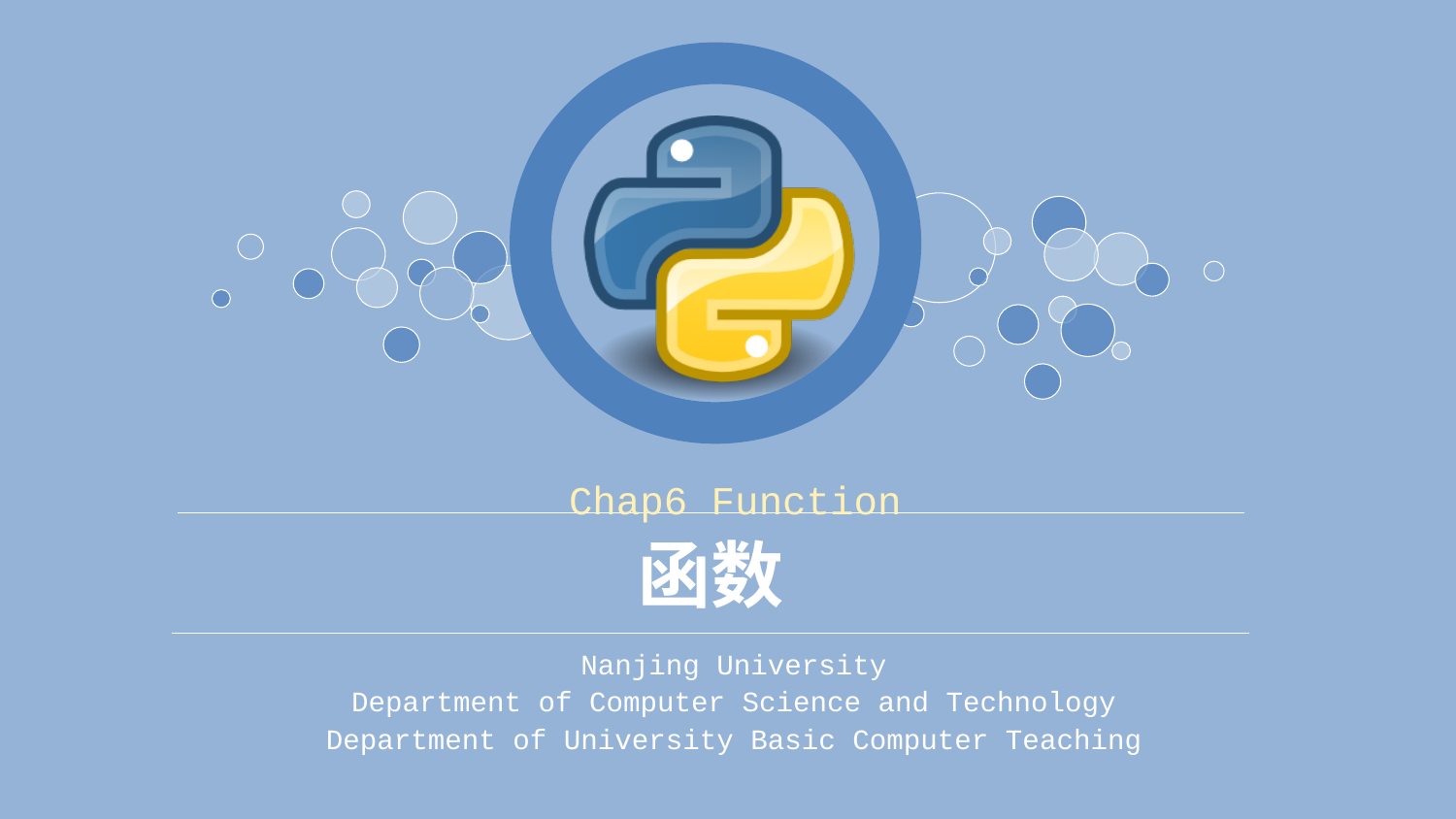

Chap6 Function

# 函数
Nanjing University
Department of Computer Science and Technology
Department of University Basic Computer Teaching